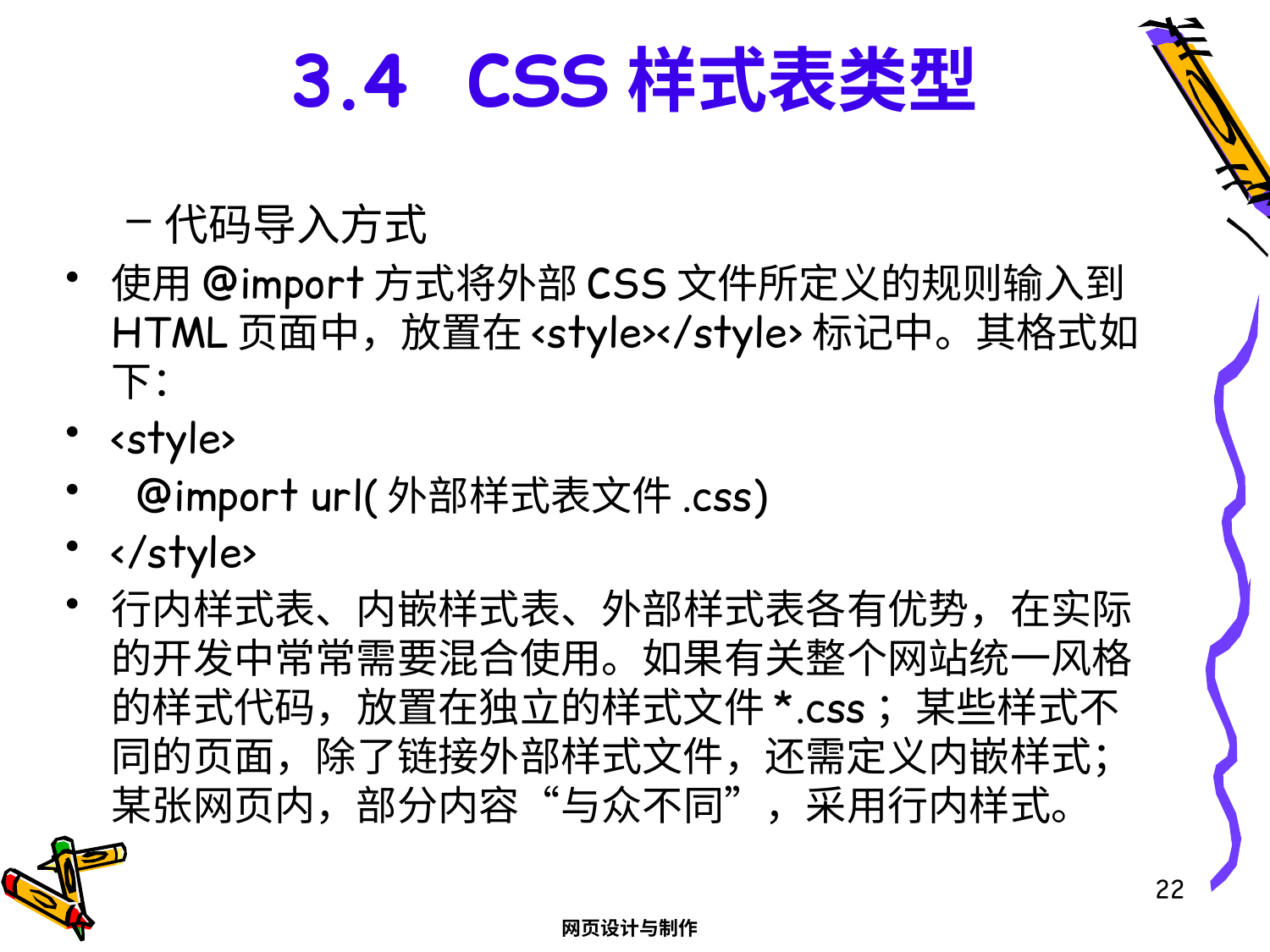

# 3.4  CSS样式表类型
代码导入方式
使用@import方式将外部CSS文件所定义的规则输入到HTML页面中，放置在<style></style>标记中。其格式如下：
<style>
  @import url(外部样式表文件.css)
</style>
行内样式表、内嵌样式表、外部样式表各有优势，在实际的开发中常常需要混合使用。如果有关整个网站统一风格的样式代码，放置在独立的样式文件*.css；某些样式不同的页面，除了链接外部样式文件，还需定义内嵌样式；某张网页内，部分内容“与众不同”，采用行内样式。
22
网页设计与制作